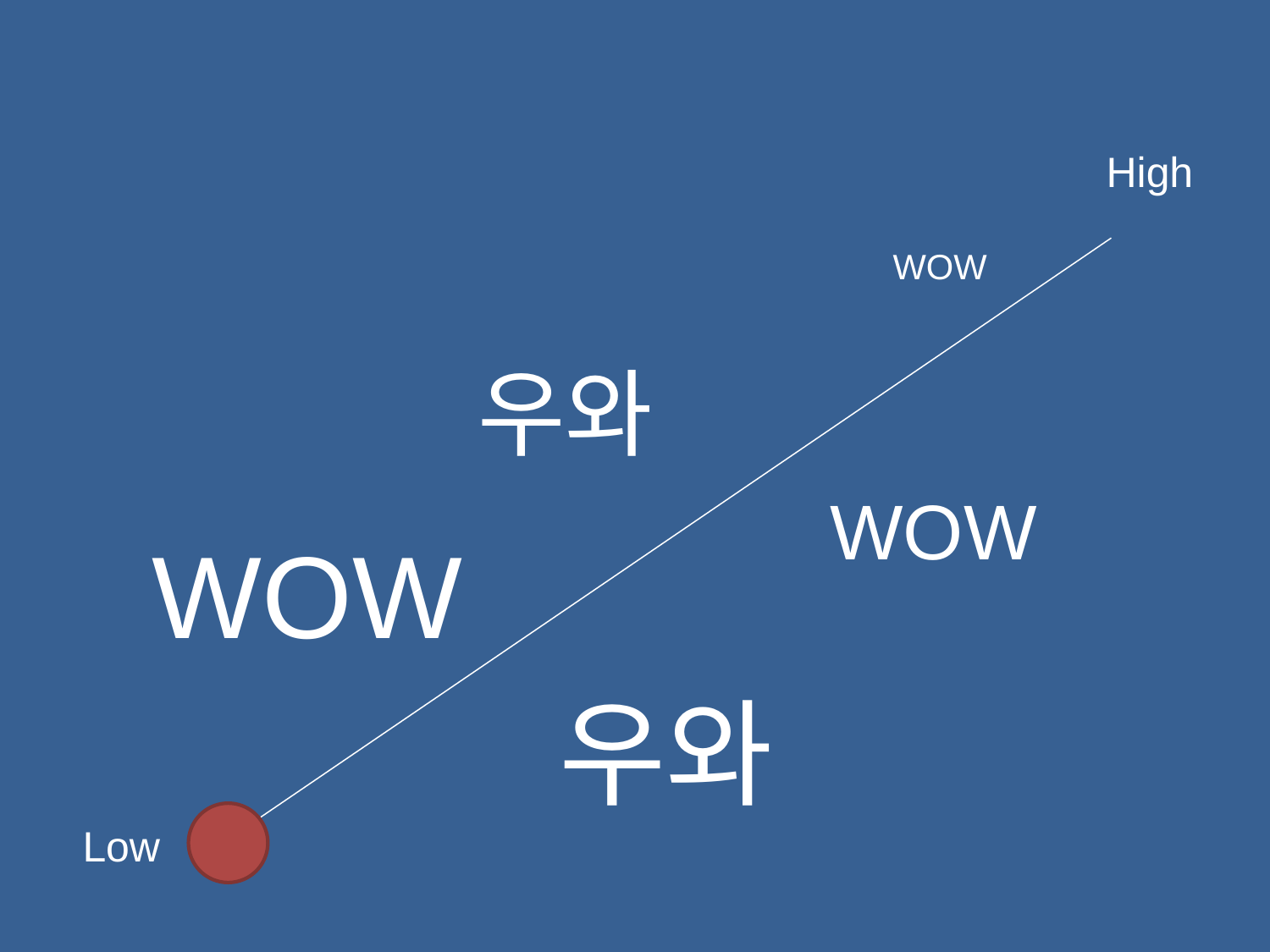

High
WOW
우와
WOW
WOW
우와

Low